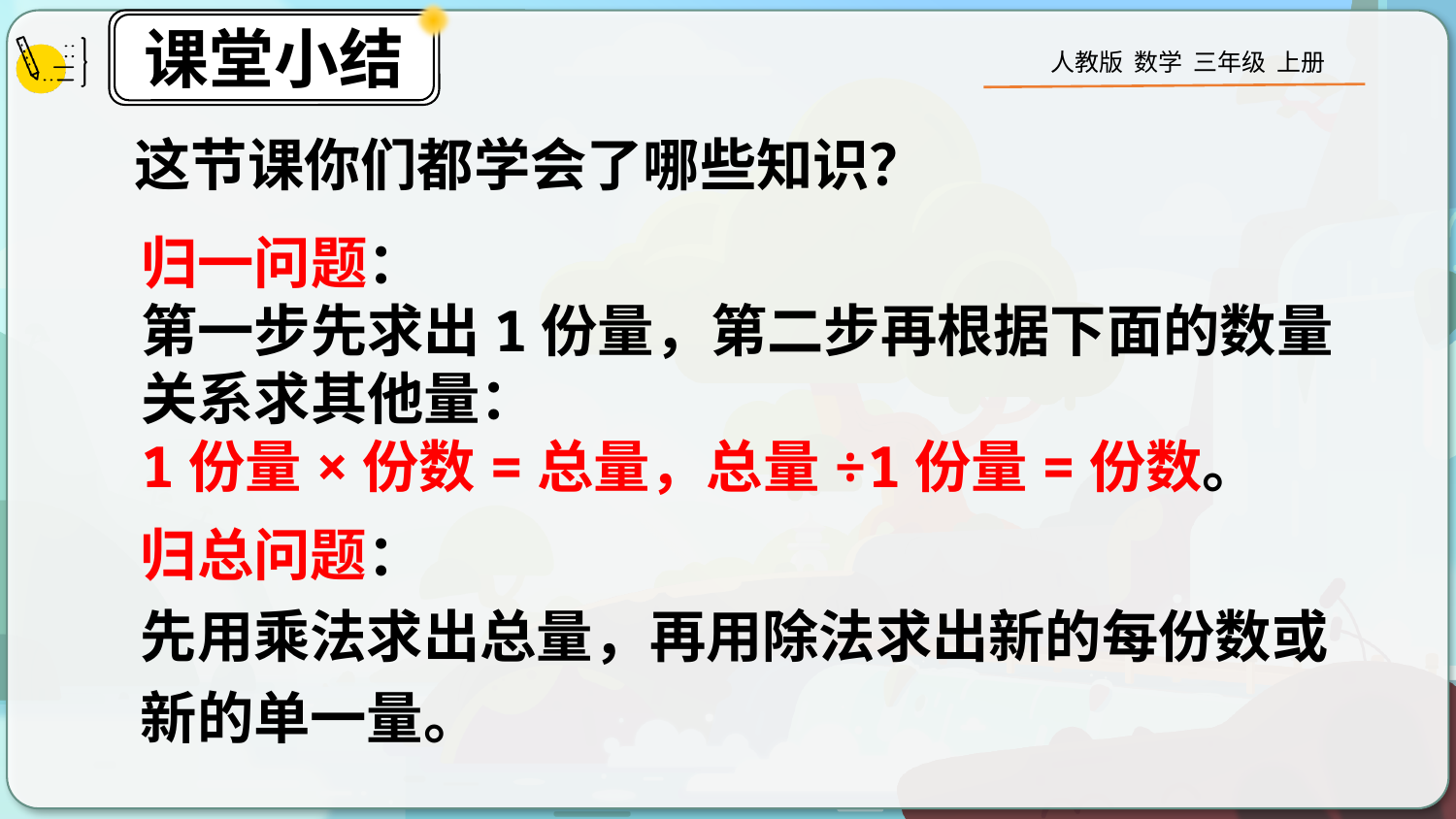

这节课你们都学会了哪些知识？
归一问题：
第一步先求出1份量，第二步再根据下面的数量关系求其他量：
1份量×份数=总量，总量÷1份量=份数。
归总问题：
先用乘法求出总量，再用除法求出新的每份数或新的单一量。